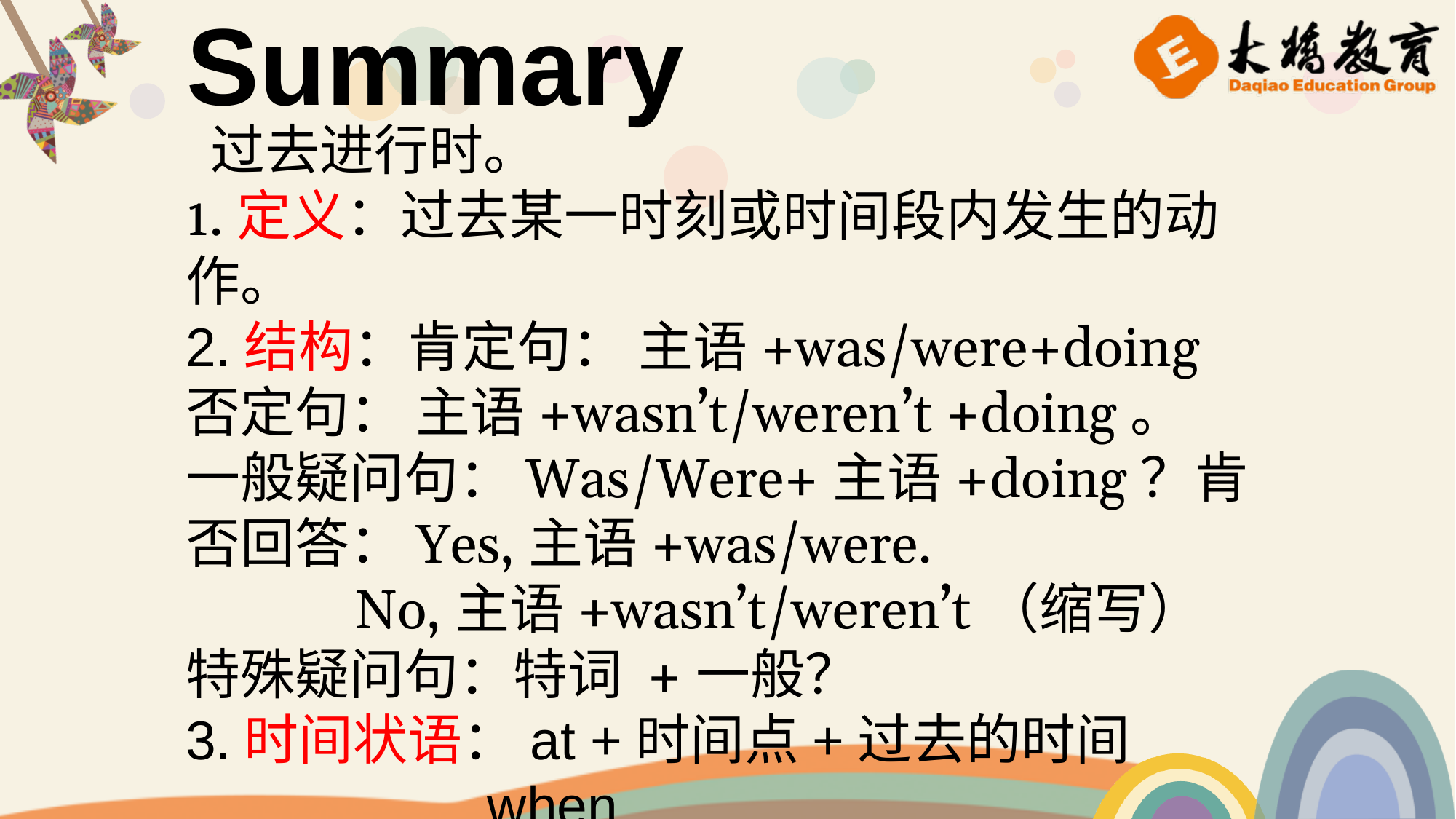

Summary
 过去进行时。
1.定义：过去某一时刻或时间段内发生的动作。
2.结构：肯定句： 主语+was/were+doing
否定句： 主语+wasn’t/weren’t +doing。
一般疑问句：Was/Were+主语+doing？肯否回答：Yes,主语+was/were.
             No,主语+wasn’t/weren’t（缩写）
特殊疑问句：特词 +一般？
3.时间状语：at +时间点+过去的时间
                    when